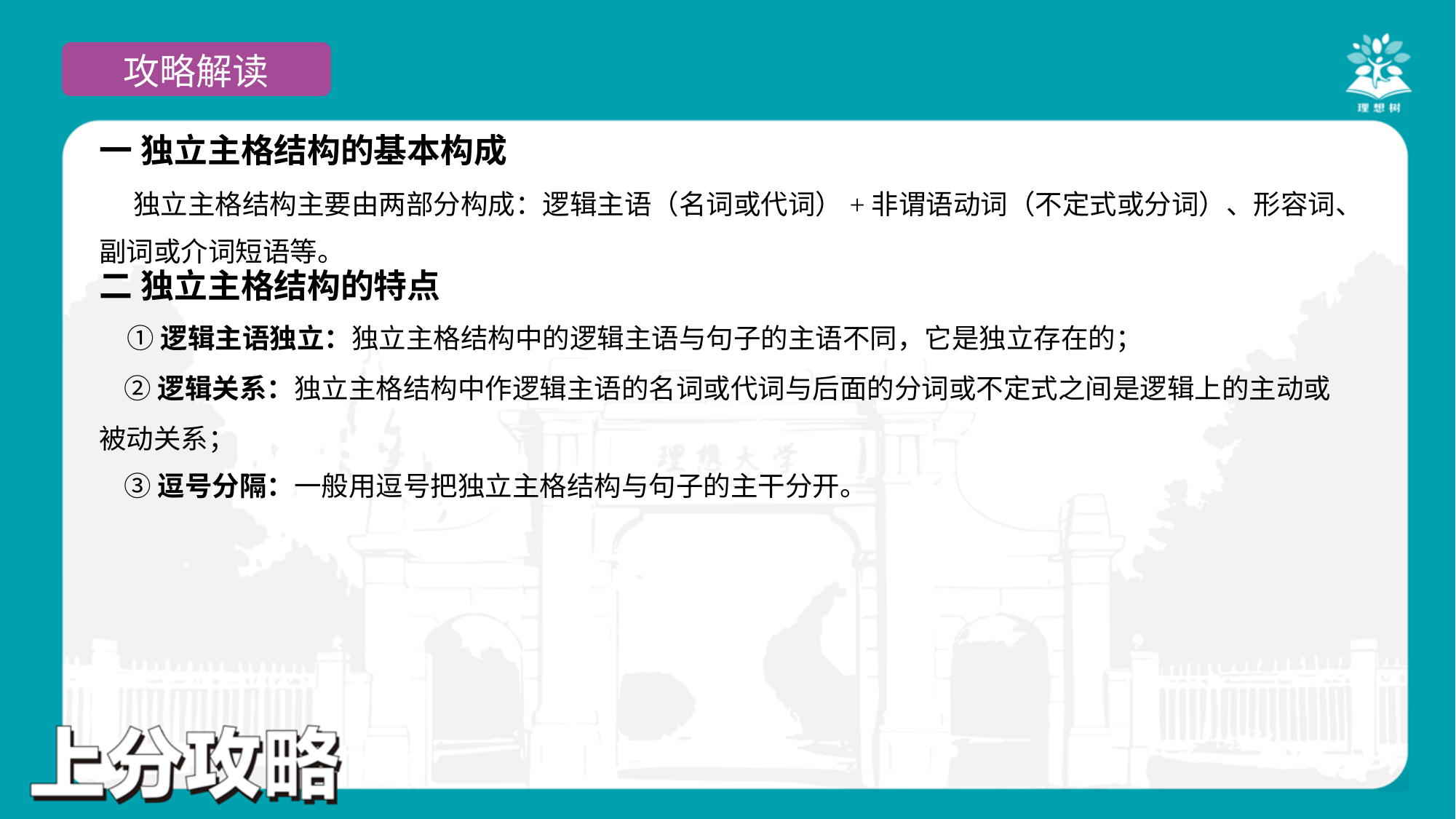

一 独立主格结构的基本构成
    独立主格结构主要由两部分构成：逻辑主语（名词或代词）+非谓语动词（不定式或分词）、形容词、
副词或介词短语等。
二 独立主格结构的特点
    ①逻辑主语独立：独立主格结构中的逻辑主语与句子的主语不同，它是独立存在的；
    ②逻辑关系：独立主格结构中作逻辑主语的名词或代词与后面的分词或不定式之间是逻辑上的主动或
被动关系；
    ③逗号分隔：一般用逗号把独立主格结构与句子的主干分开。